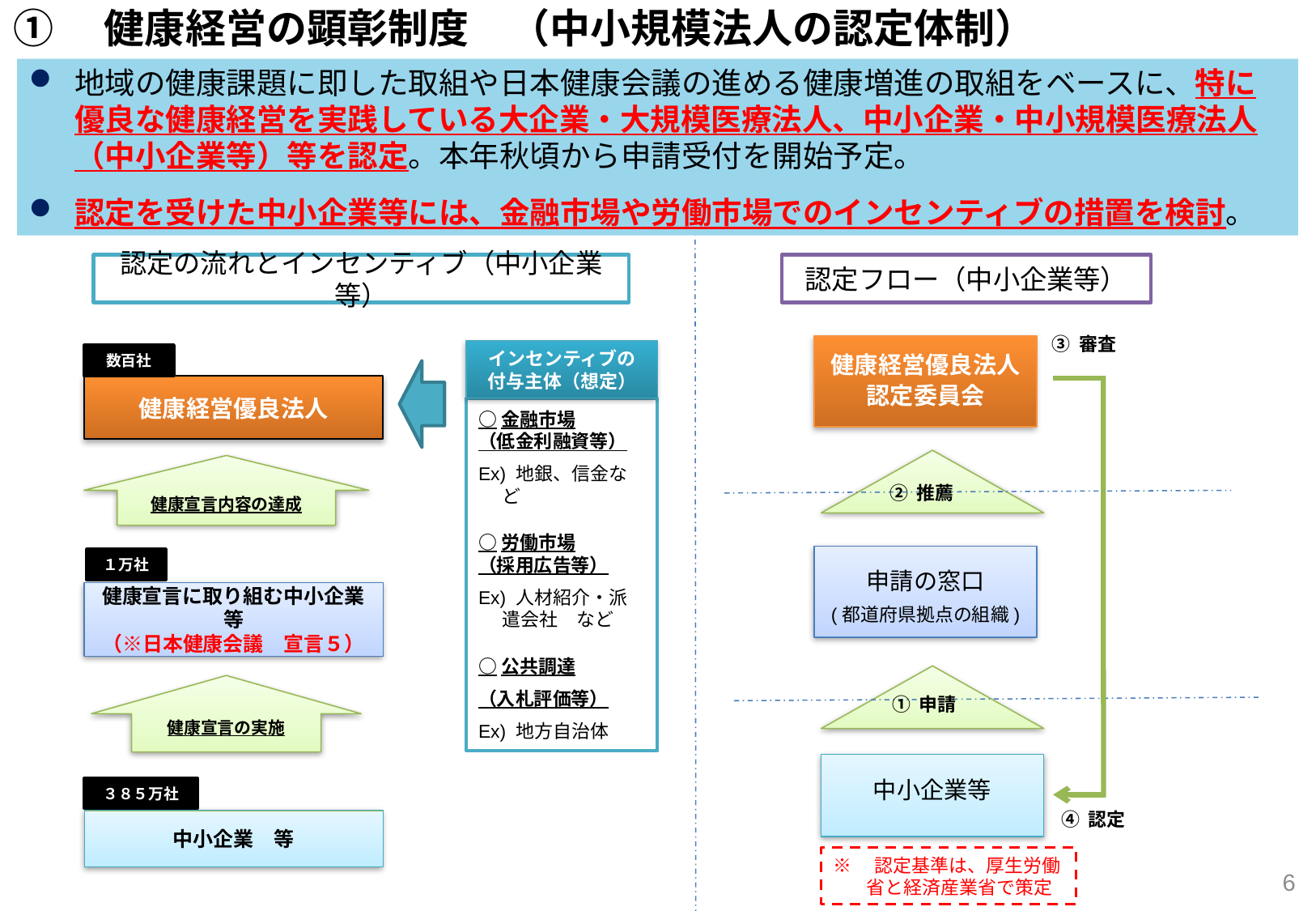

①　健康経営の顕彰制度　（中小規模法人の認定体制）
地域の健康課題に即した取組や日本健康会議の進める健康増進の取組をベースに、特に優良な健康経営を実践している大企業・大規模医療法人、中小企業・中小規模医療法人（中小企業等）等を認定。本年秋頃から申請受付を開始予定。
認定を受けた中小企業等には、金融市場や労働市場でのインセンティブの措置を検討。
認定フロー（中小企業等）
認定の流れとインセンティブ（中小企業等）
③ 審査
健康経営優良法人
認定委員会
インセンティブの
付与主体（想定）
数百社

健康経営優良法人
○金融市場
（低金利融資等）
Ex) 地銀、信金など

○労働市場
（採用広告等）
Ex) 人材紹介・派遣会社　など

○公共調達
（入札評価等）
Ex) 地方自治体

健康宣言内容の達成
② 推薦
申請の窓口
(都道府県拠点の組織)
１万社
健康宣言に取り組む中小企業等
（※日本健康会議　宣言５）

健康宣言の実施
① 申請
中小企業等
３８５万社
④ 認定
中小企業　等
※　認定基準は、厚生労働省と経済産業省で策定
6